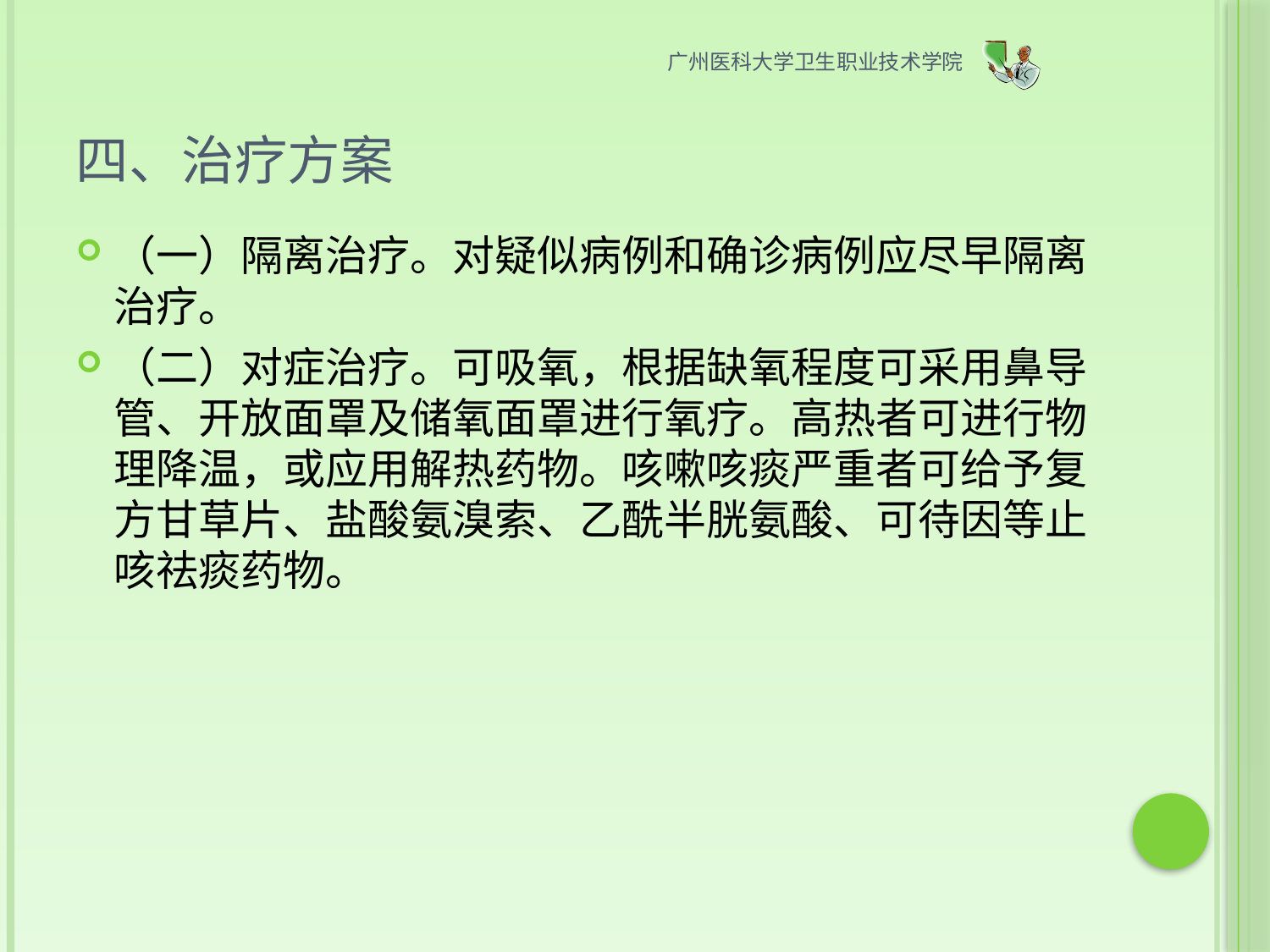

广州医科大学卫生职业技术学院
# 四、治疗方案
（一）隔离治疗。对疑似病例和确诊病例应尽早隔离治疗。
（二）对症治疗。可吸氧，根据缺氧程度可采用鼻导管、开放面罩及储氧面罩进行氧疗。高热者可进行物理降温，或应用解热药物。咳嗽咳痰严重者可给予复方甘草片、盐酸氨溴索、乙酰半胱氨酸、可待因等止咳祛痰药物。